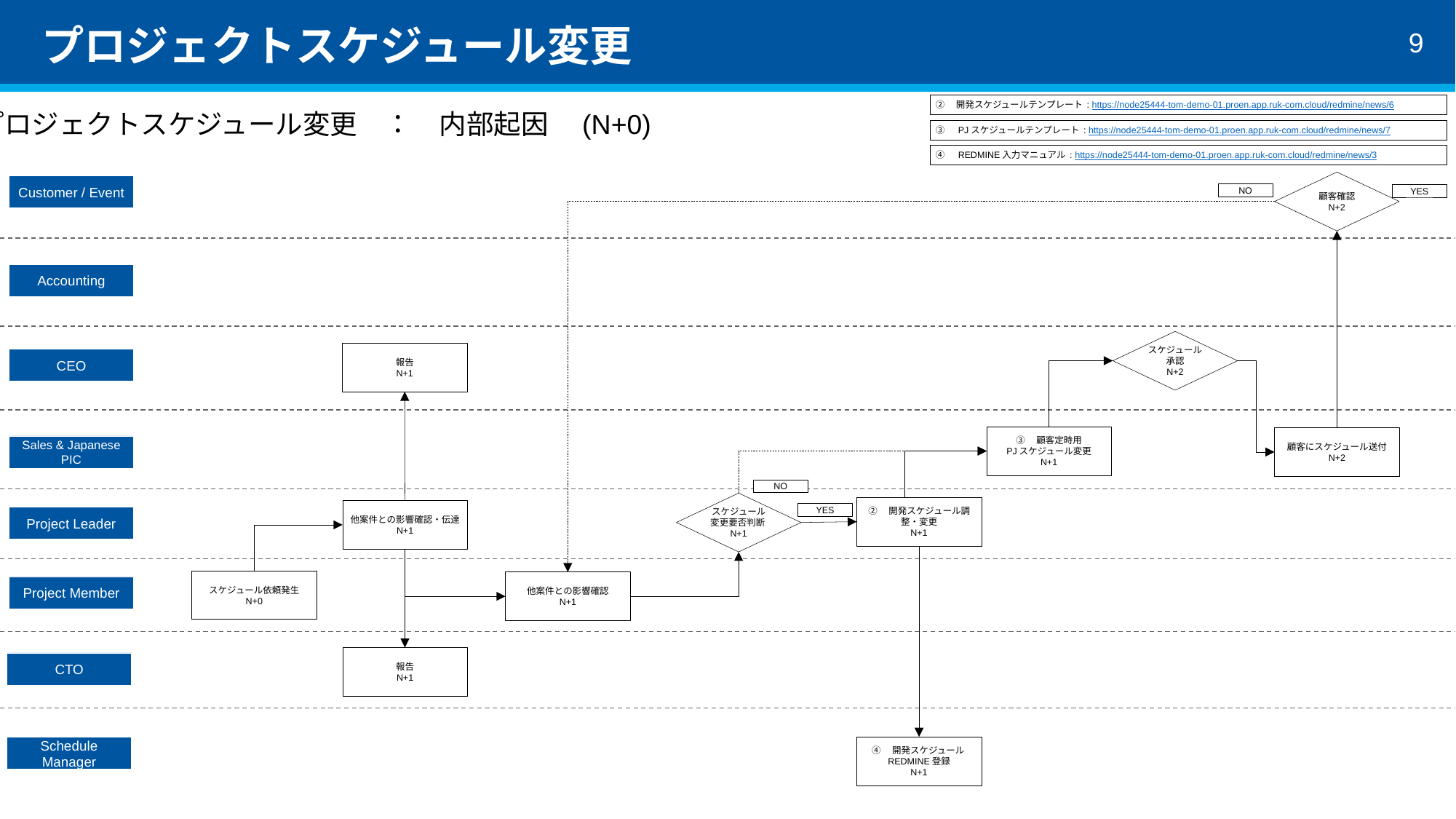

# プロジェクトスケジュール変更
②　開発スケジュールテンプレート : https://node25444-tom-demo-01.proen.app.ruk-com.cloud/redmine/news/6
プロジェクトスケジュール変更　：　内部起因　(N+0)

③　PJスケジュールテンプレート : https://node25444-tom-demo-01.proen.app.ruk-com.cloud/redmine/news/7
④　REDMINE入力マニュアル : https://node25444-tom-demo-01.proen.app.ruk-com.cloud/redmine/news/3
顧客確認
N+2
Customer / Event
NO
YES
Accounting
スケジュール
承認
N+2
報告
N+1
CEO
③　顧客定時用
PJスケジュール変更
N+1
顧客にスケジュール送付
N+2
Sales & Japanese PIC
NO
スケジュール変更要否判断N+1
②　開発スケジュール調整・変更
N+1
他案件との影響確認・伝達
N+1
YES
Project Leader
スケジュール依頼発生
N+0
他案件との影響確認
N+1
Project Member
報告
N+1
CTO
④　開発スケジュールREDMINE登録
N+1
Schedule Manager